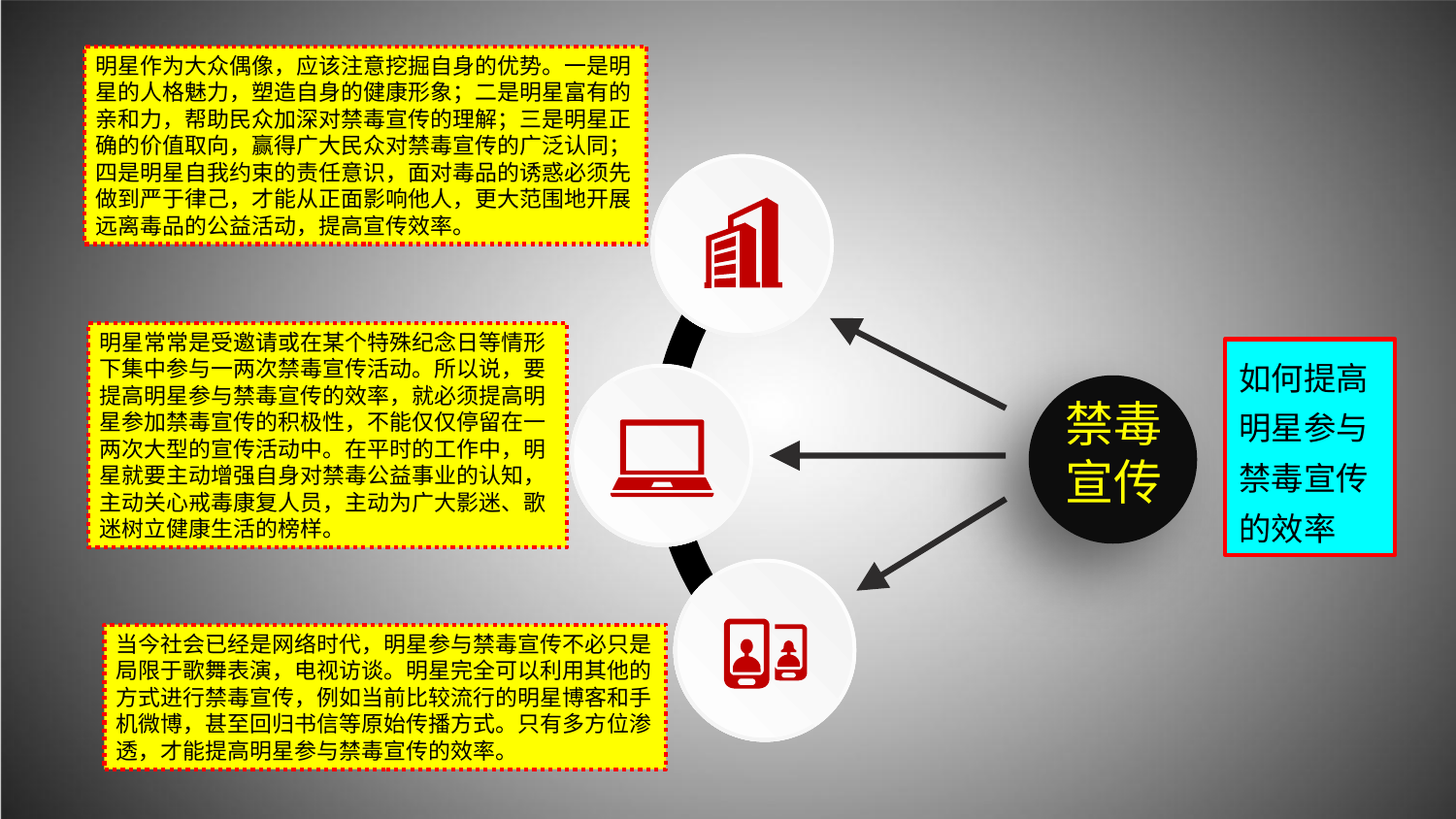

明星作为大众偶像，应该注意挖掘自身的优势。一是明星的人格魅力，塑造自身的健康形象；二是明星富有的亲和力，帮助民众加深对禁毒宣传的理解；三是明星正确的价值取向，赢得广大民众对禁毒宣传的广泛认同；四是明星自我约束的责任意识，面对毒品的诱惑必须先做到严于律己，才能从正面影响他人，更大范围地开展远离毒品的公益活动，提高宣传效率。

明星常常是受邀请或在某个特殊纪念日等情形下集中参与一两次禁毒宣传活动。所以说，要提高明星参与禁毒宣传的效率，就必须提高明星参加禁毒宣传的积极性，不能仅仅停留在一两次大型的宣传活动中。在平时的工作中，明星就要主动增强自身对禁毒公益事业的认知，主动关心戒毒康复人员，主动为广大影迷、歌迷树立健康生活的榜样。
如何提高明星参与禁毒宣传的效率

禁毒
宣传

当今社会已经是网络时代，明星参与禁毒宣传不必只是局限于歌舞表演，电视访谈。明星完全可以利用其他的方式进行禁毒宣传，例如当前比较流行的明星博客和手机微博，甚至回归书信等原始传播方式。只有多方位渗透，才能提高明星参与禁毒宣传的效率。